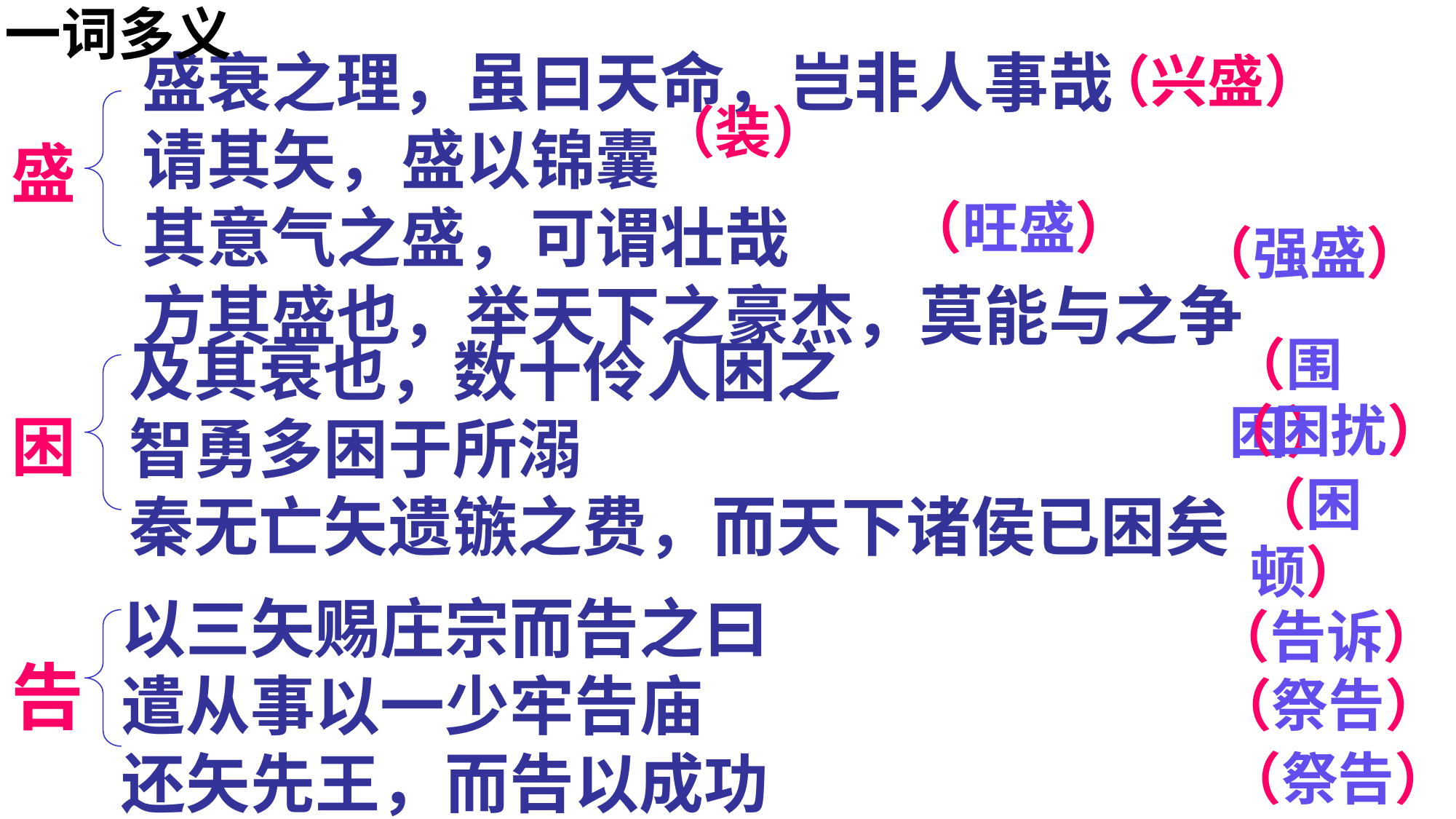

一词多义

盛衰之理，虽曰天命，岂非人事哉
请其矢，盛以锦囊
其意气之盛，可谓壮哉
方其盛也，举天下之豪杰，莫能与之争
（兴盛）

（装）
盛
（旺盛）
（强盛）
（围困）
及其衰也，数十伶人困之
智勇多困于所溺
秦无亡矢遗镞之费，而天下诸侯已困矣

（困扰）
困
（困顿）
以三矢赐庄宗而告之曰
遣从事以一少牢告庙
还矢先王，而告以成功
（告诉）

告
（祭告）
（祭告）